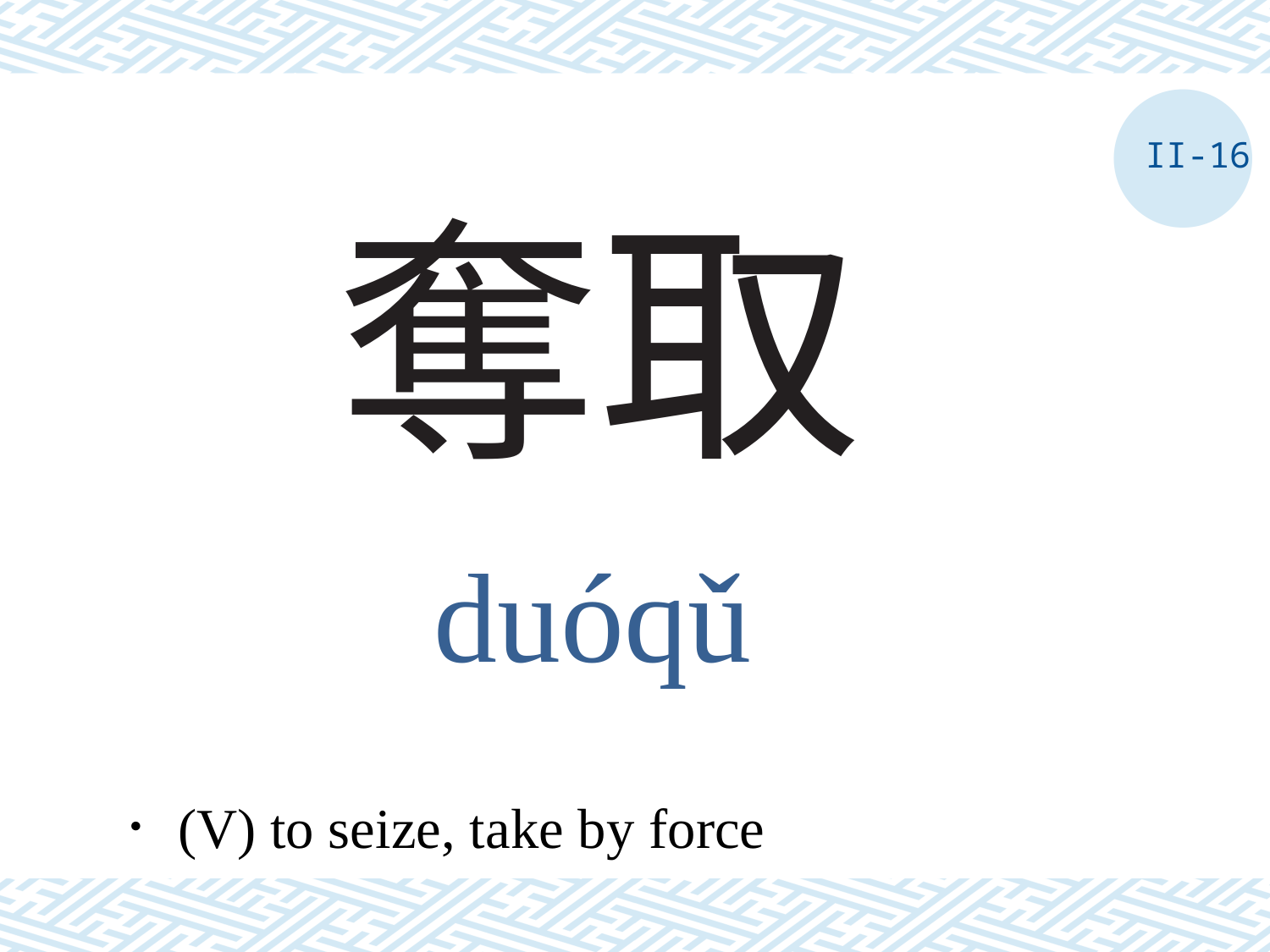

II-16

# 奪取
duóqǔ
．(V) to seize, take by force